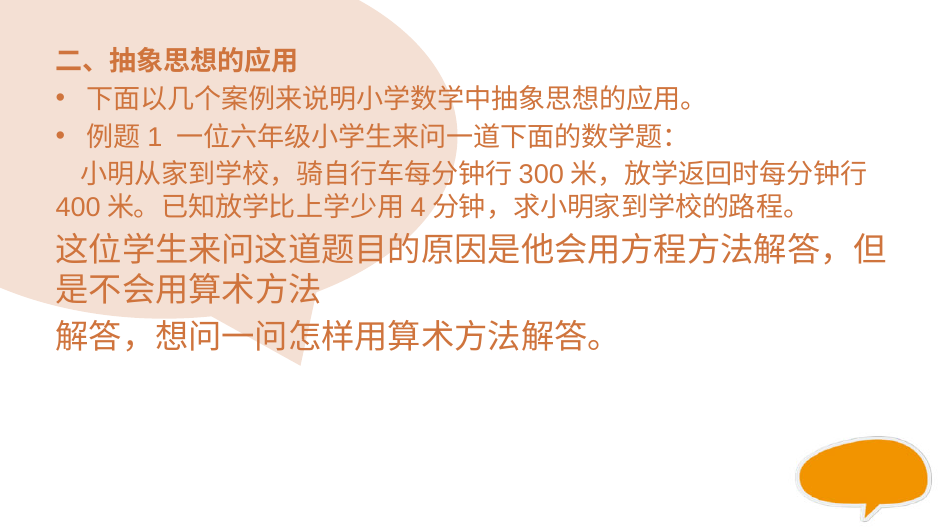

#
二、抽象思想的应用
下面以几个案例来说明小学数学中抽象思想的应用。
例题1 一位六年级小学生来问一道下面的数学题：
   小明从家到学校，骑自行车每分钟行300米，放学返回时每分钟行400米。已知放学比上学少用4分钟，求小明家到学校的路程。
这位学生来问这道题目的原因是他会用方程方法解答，但是不会用算术方法
解答，想问一问怎样用算术方法解答。